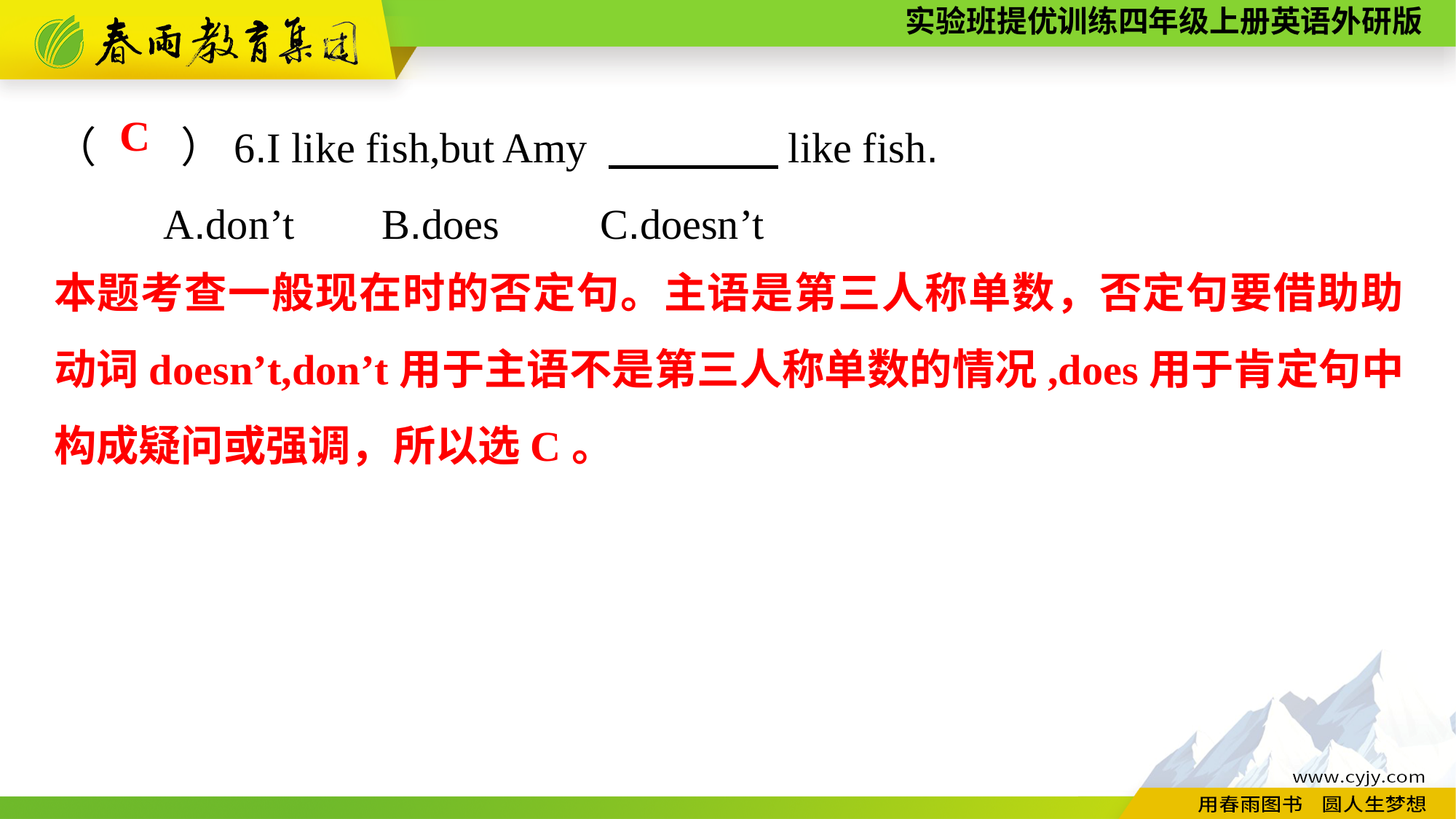

（　　）6.I like fish,but Amy 　　　　like fish.
	A.don’t	B.does	C.doesn’t

C
本题考查一般现在时的否定句。主语是第三人称单数，否定句要借助助动词doesn’t,don’t用于主语不是第三人称单数的情况,does用于肯定句中构成疑问或强调，所以选C。